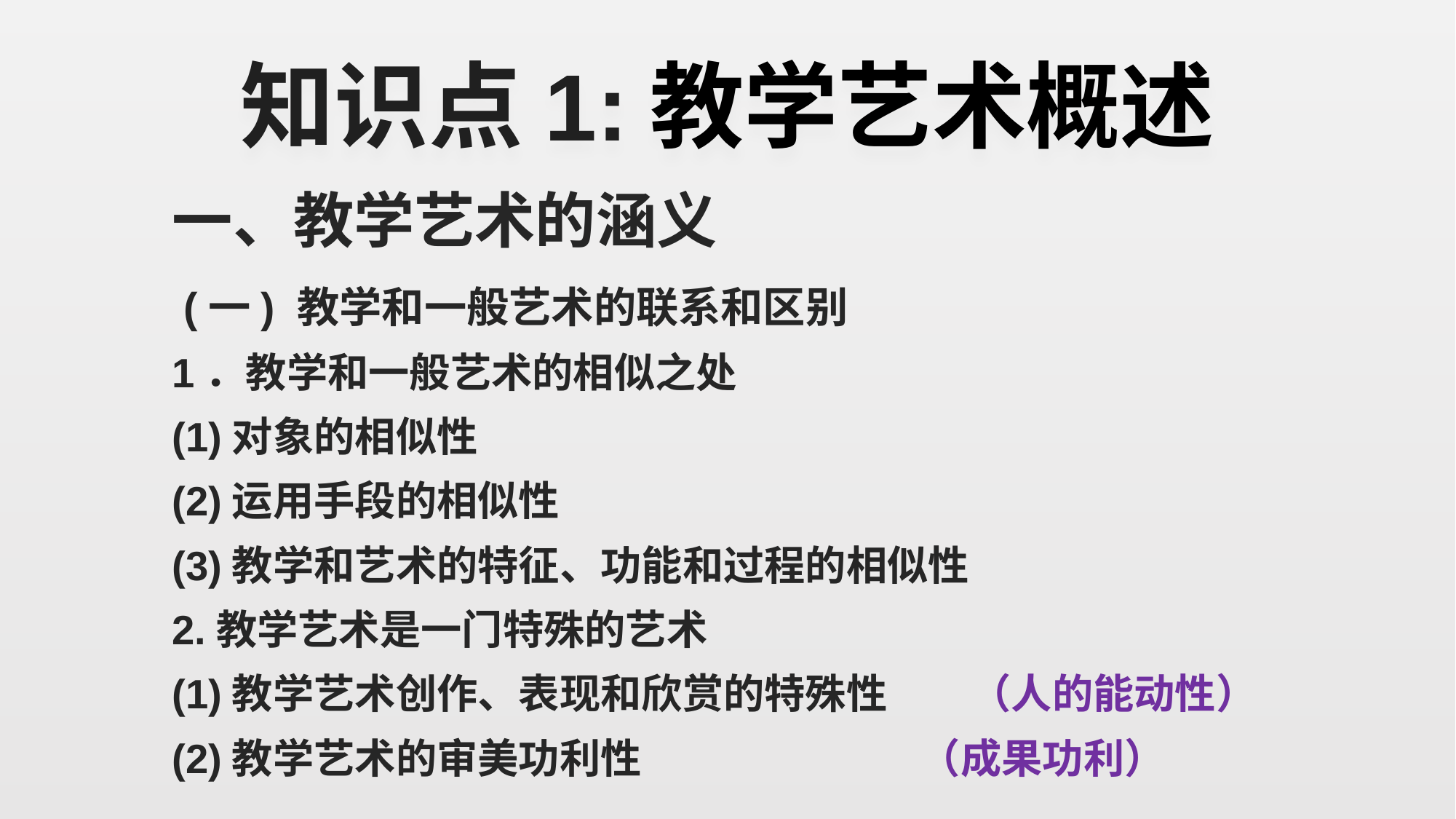

# 知识点1:教学艺术概述
一、教学艺术的涵义
 (一) 教学和一般艺术的联系和区别
1．教学和一般艺术的相似之处
(1)对象的相似性
(2)运用手段的相似性
(3)教学和艺术的特征、功能和过程的相似性
2.教学艺术是一门特殊的艺术
(1)教学艺术创作、表现和欣赏的特殊性         （人的能动性）
(2)教学艺术的审美功利性                              （成果功利）